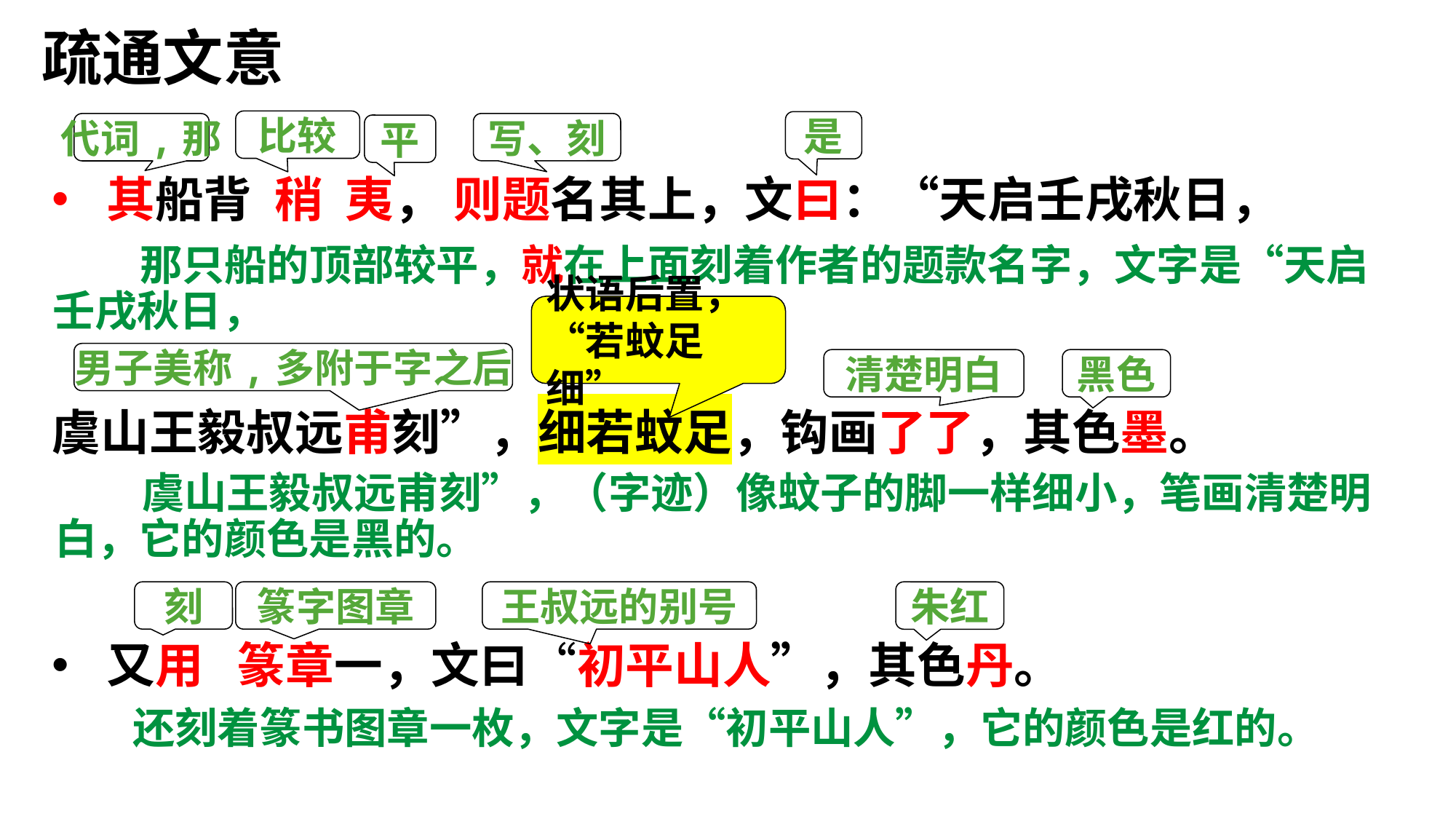

疏通文意
比较
是
写、刻
代词,那
平
其船背  稍  夷， 则题名其上，文曰：“天启壬戌秋日，

虞山王毅叔远甫刻”，细若蚊足，钩画了了，其色墨。

又用   篆章一，文曰“初平山人”，其色丹。

        那只船的顶部较平，就在上面刻着作者的题款名字，文字是“天启壬戌秋日，
状语后置，“若蚊足细”
男子美称,多附于字之后
清楚明白
黑色
        虞山王毅叔远甫刻”，（字迹）像蚊子的脚一样细小，笔画清楚明白，它的颜色是黑的。
刻
篆字图章
王叔远的别号
朱红
       还刻着篆书图章一枚，文字是“初平山人”，它的颜色是红的。